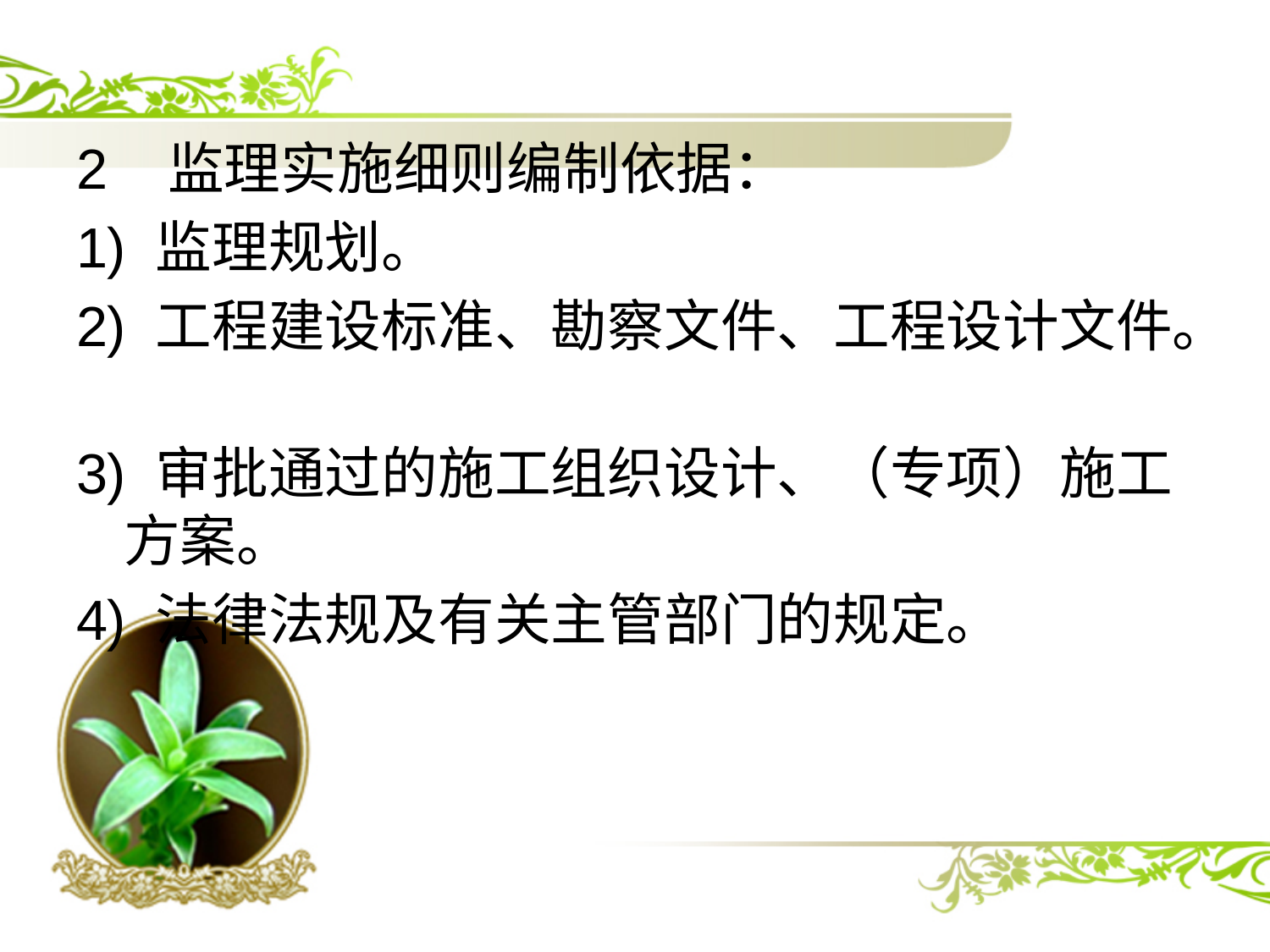

2   监理实施细则编制依据：
1) 监理规划。
2) 工程建设标准、勘察文件、工程设计文件。
3) 审批通过的施工组织设计、（专项）施工方案。
4) 法律法规及有关主管部门的规定。